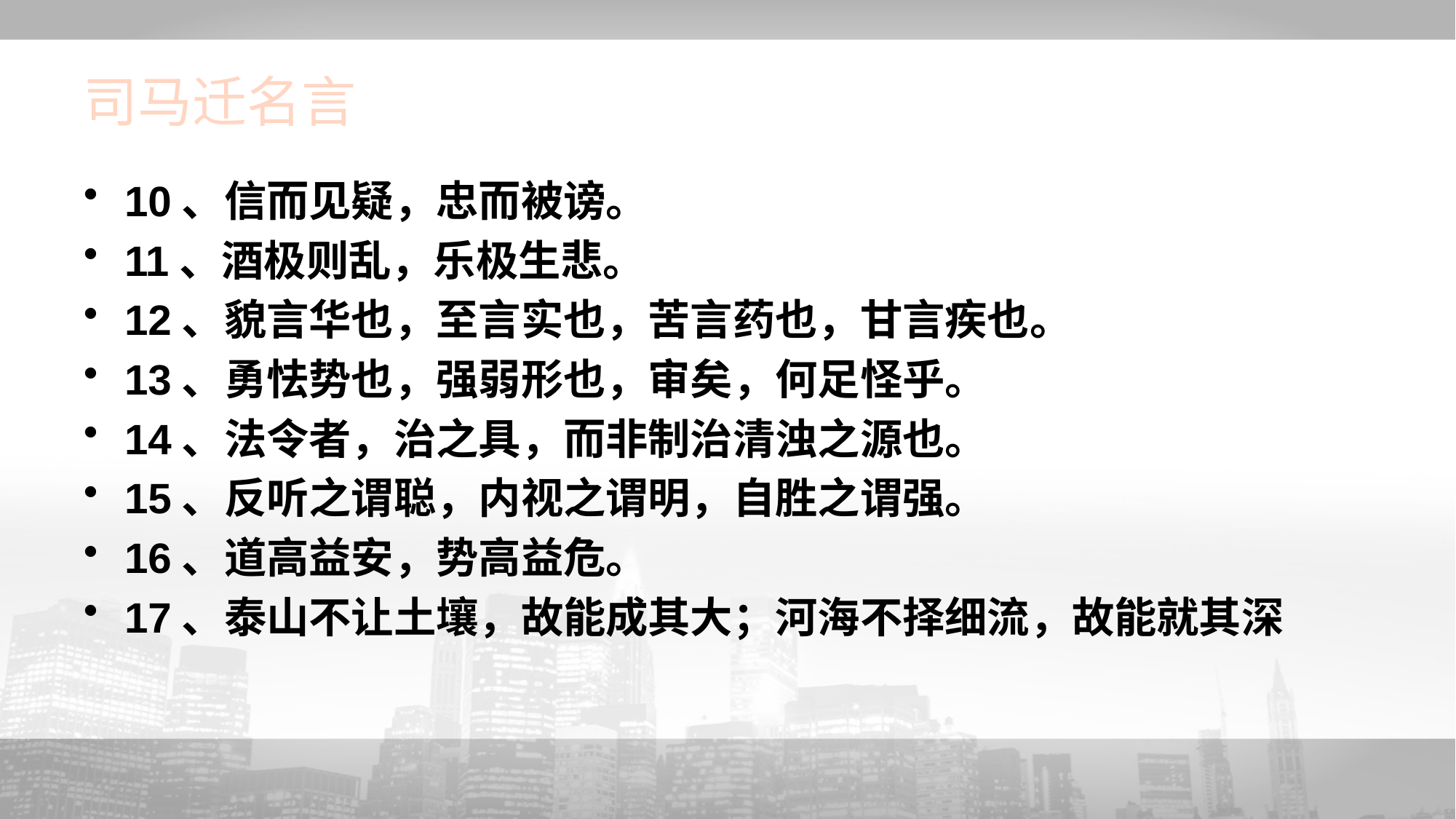

# 司马迁名言
10、信而见疑，忠而被谤。
11、酒极则乱，乐极生悲。
12、貌言华也，至言实也，苦言药也，甘言疾也。
13、勇怯势也，强弱形也，审矣，何足怪乎。
14、法令者，治之具，而非制治清浊之源也。
15、反听之谓聪，内视之谓明，自胜之谓强。
16、道高益安，势高益危。
17、泰山不让土壤，故能成其大；河海不择细流，故能就其深